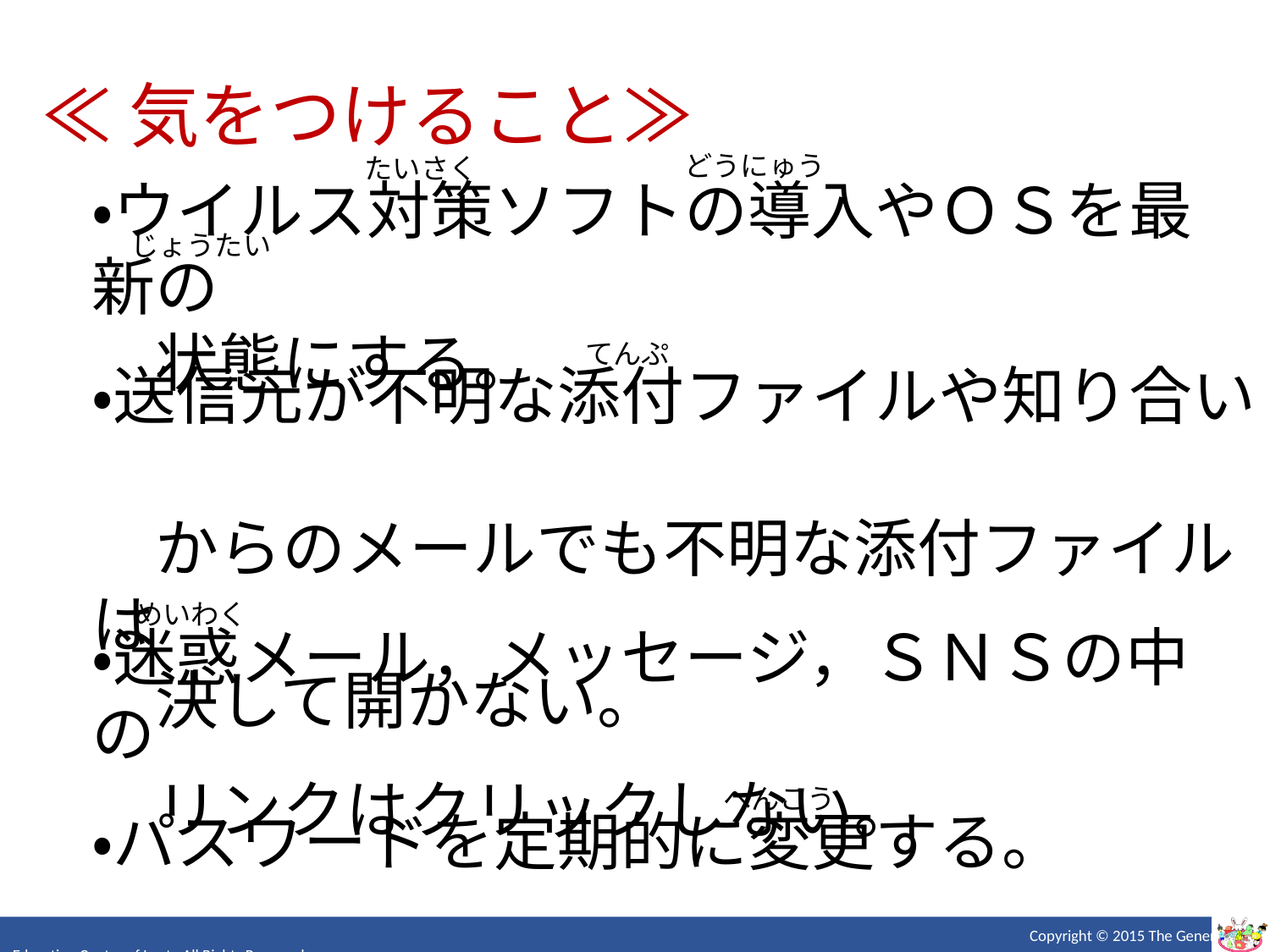

≪気をつけること≫
どうにゅう
たいさく
・ウイルス対策ソフトの導入やＯＳを最新の
　状態にする。
じょうたい
てんぷ
・送信元が不明な添付ファイルや知り合い
　からのメールでも不明な添付ファイルは
　決して開かない。
めいわく
・迷惑メール，メッセージ，ＳＮＳの中の
　リンクはクリックしない。
へんこう
・パスワードを定期的に変更する。